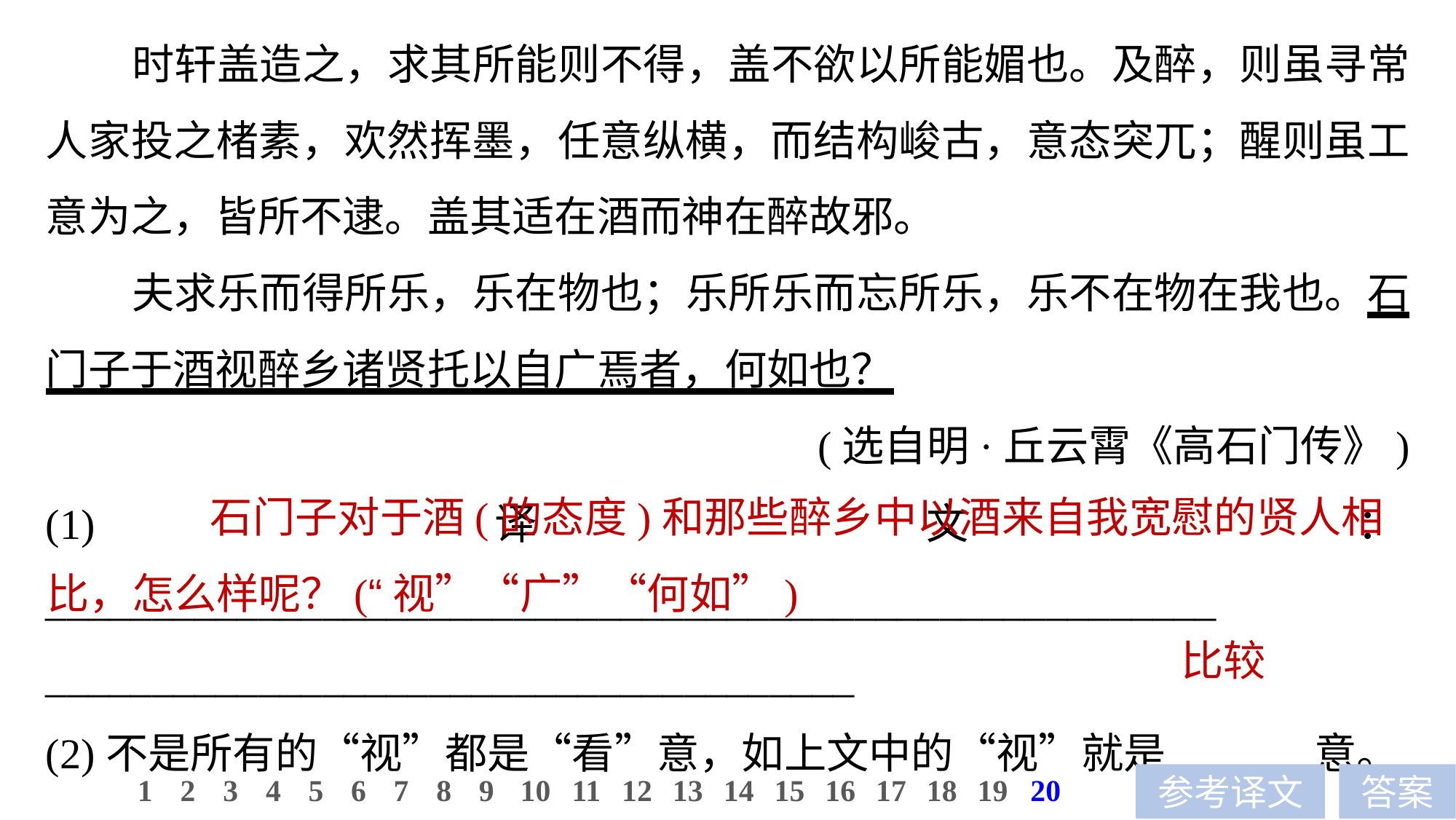

时轩盖造之，求其所能则不得，盖不欲以所能媚也。及醉，则虽寻常人家投之楮素，欢然挥墨，任意纵横，而结构峻古，意态突兀；醒则虽工意为之，皆所不逮。盖其适在酒而神在醉故邪。
夫求乐而得所乐，乐在物也；乐所乐而忘所乐，乐不在物在我也。石门子于酒视醉乡诸贤托以自广焉者，何如也？
(选自明·丘云霄《高石门传》)
                石门子对于酒(的态度)和那些醉乡中以酒来自我宽慰的贤人相比，怎么样呢？(“视”“广”“何如”)
(1)译文：_______________________________________________________
______________________________________
(2)不是所有的“视”都是“看”意，如上文中的“视”就是______意。
比较
10
1
2
3
4
5
6
7
8
9
11
12
13
14
15
16
17
18
19
20
参考译文
答案